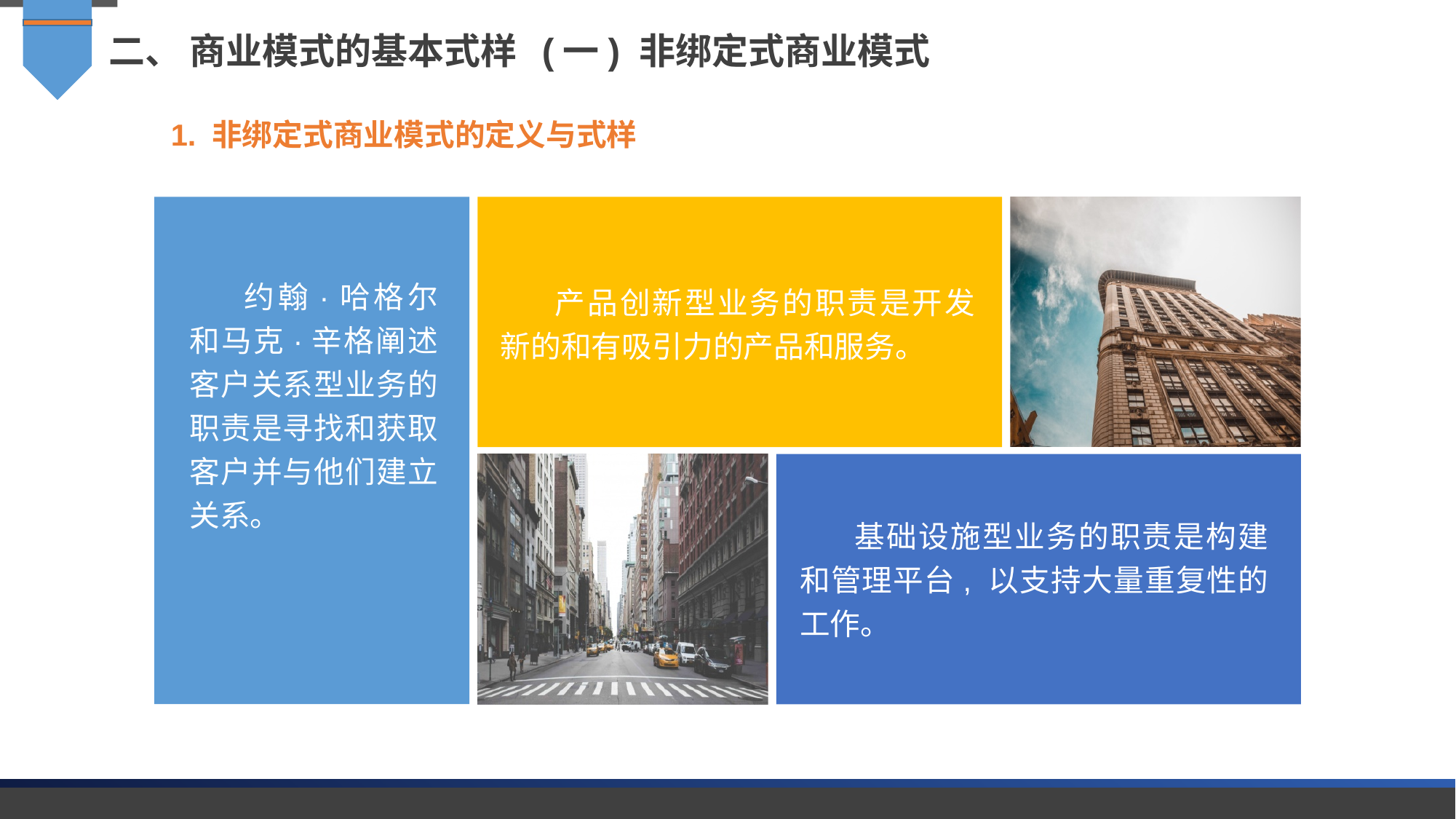

二、 商业模式的基本式样  (一) 非绑定式商业模式
1. 非绑定式商业模式的定义与式样

约翰·哈格尔和马克·辛格阐述客户关系型业务的职责是寻找和获取客户并与他们建立关系。
产品创新型业务的职责是开发新的和有吸引力的产品和服务。

基础设施型业务的职责是构建和管理平台, 以支持大量重复性的工作。